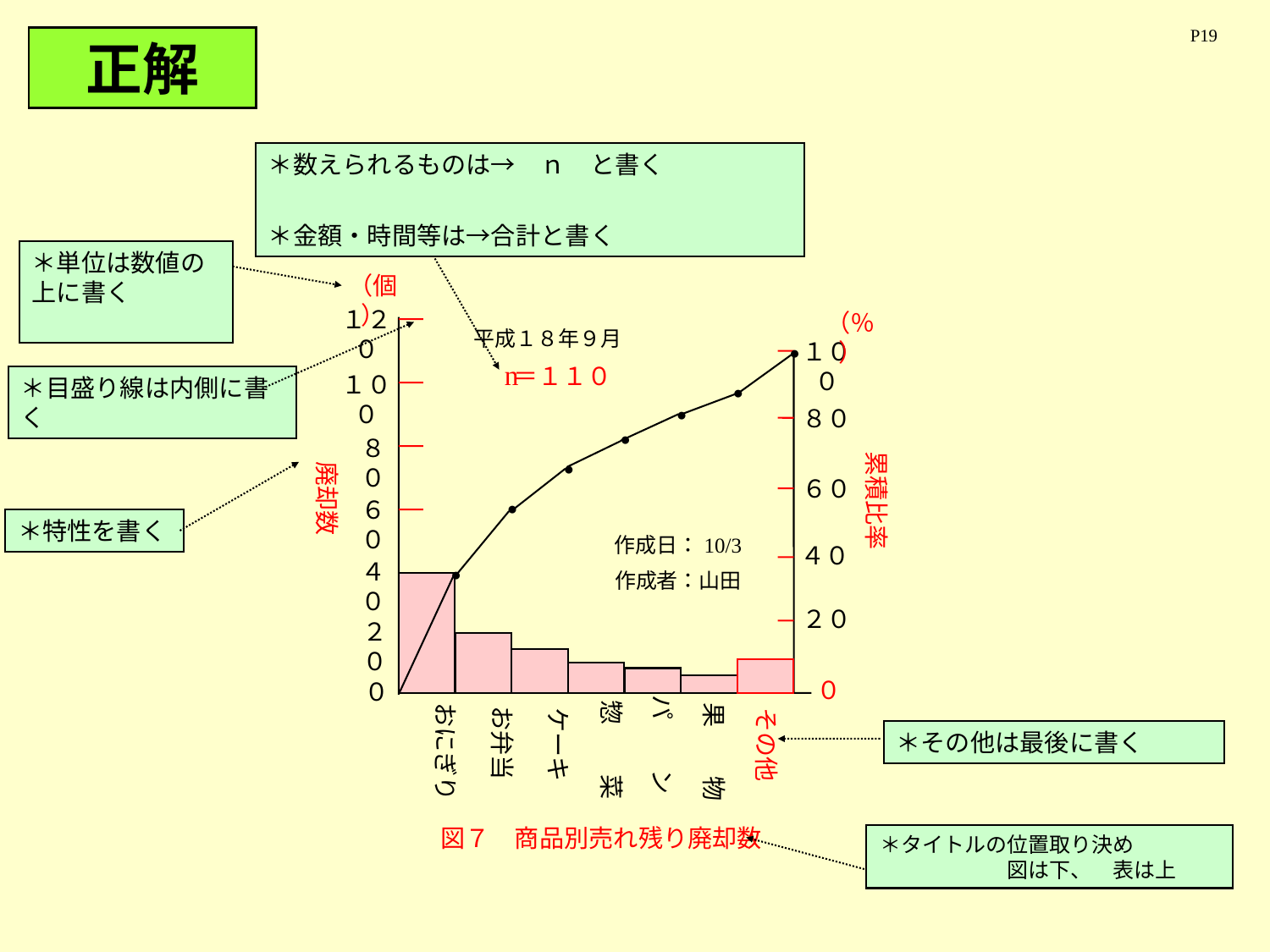

P19
正解
＊数えられるものは→　ｎ　と書く
＊金額・時間等は→合計と書く

＊単位は数値の上に書く

（個）
１２０
（％）

平成１８年９月
１００
●
n

＝１１０

１００
＊目盛り線は内側に書く
廃却数
●
累積比率

●
８０

●
８０

●

６０
６０
●
＊特性を書く

作成日：10/3
作成者：山田
４０
４０
●

２０
２０

０
０
お弁当
ケーキ
パ　　ン
その他
惣　　菜
おにぎり
果　　物

＊その他は最後に書く

図７　商品別売れ残り廃却数
＊タイトルの位置取り決め　　　　　　　　図は下、　表は上